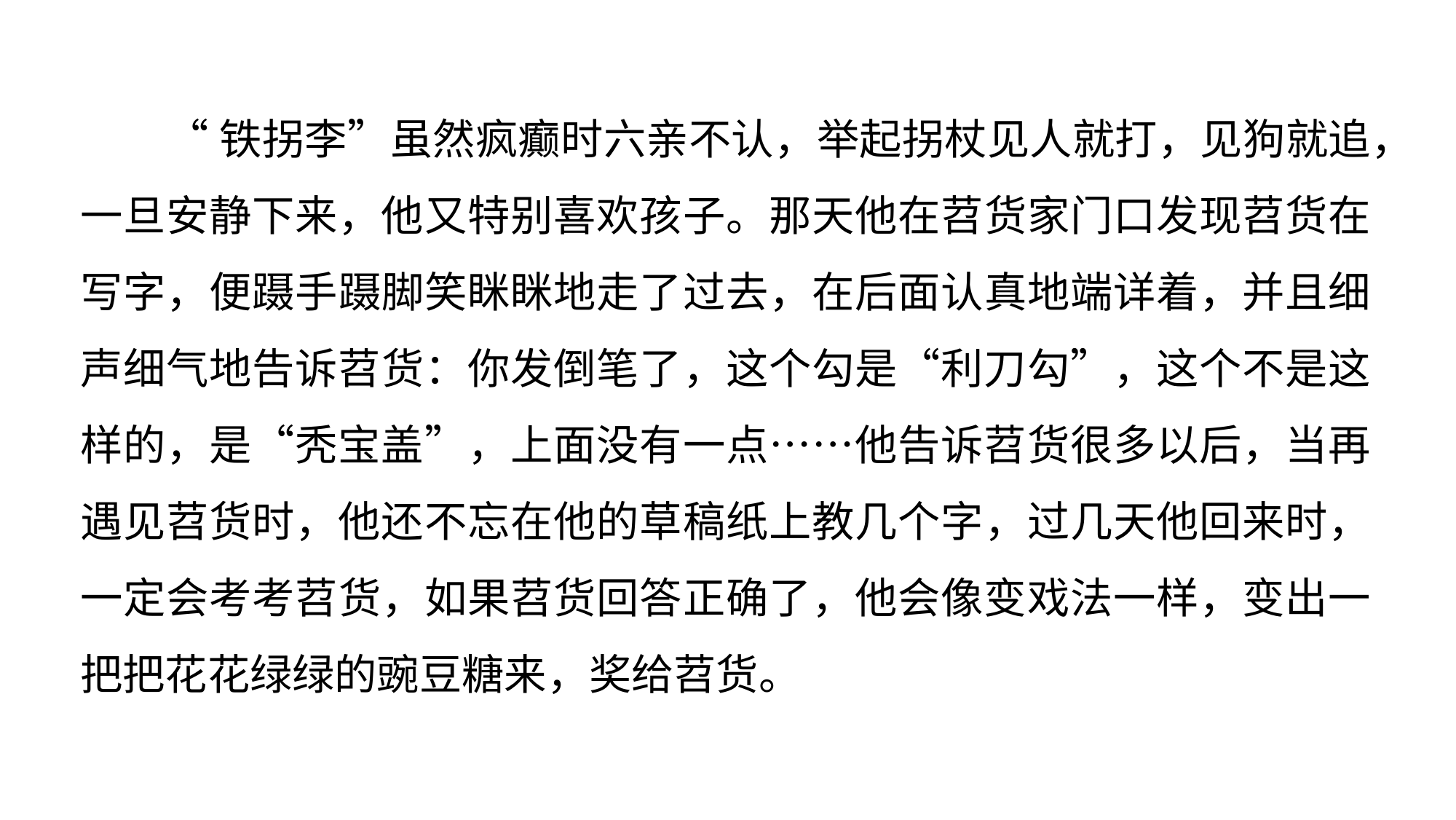

“铁拐李”虽然疯癫时六亲不认，举起拐杖见人就打，见狗就追，一旦安静下来，他又特别喜欢孩子。那天他在苕货家门口发现苕货在写字，便蹑手蹑脚笑眯眯地走了过去，在后面认真地端详着，并且细声细气地告诉苕货：你发倒笔了，这个勾是“利刀勾”，这个不是这样的，是“秃宝盖”，上面没有一点……他告诉苕货很多以后，当再遇见苕货时，他还不忘在他的草稿纸上教几个字，过几天他回来时，一定会考考苕货，如果苕货回答正确了，他会像变戏法一样，变出一把把花花绿绿的豌豆糖来，奖给苕货。